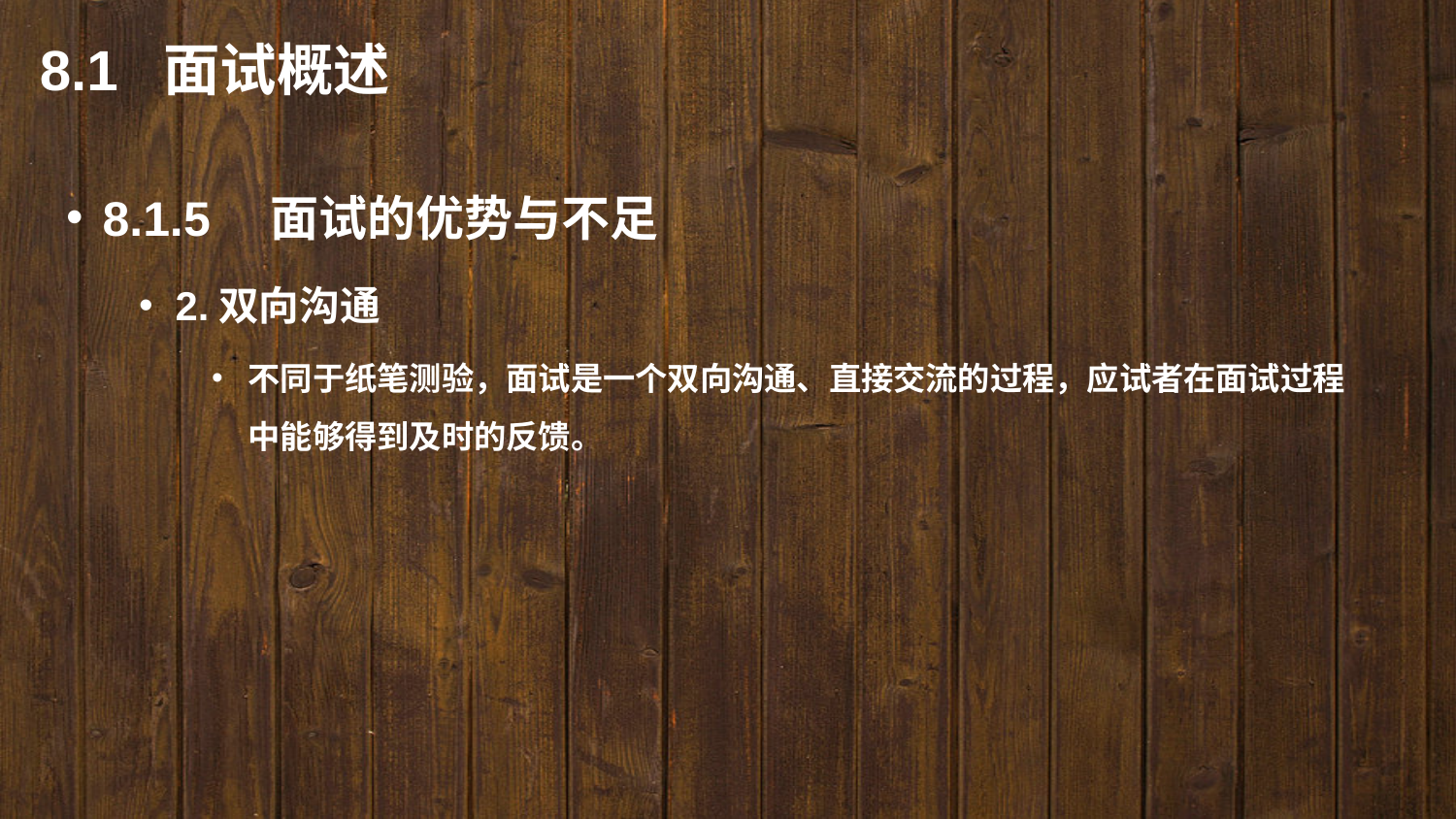

8.1  面试概述
8.1.5　面试的优势与不足
2.双向沟通
不同于纸笔测验，面试是一个双向沟通、直接交流的过程，应试者在面试过程中能够得到及时的反馈。